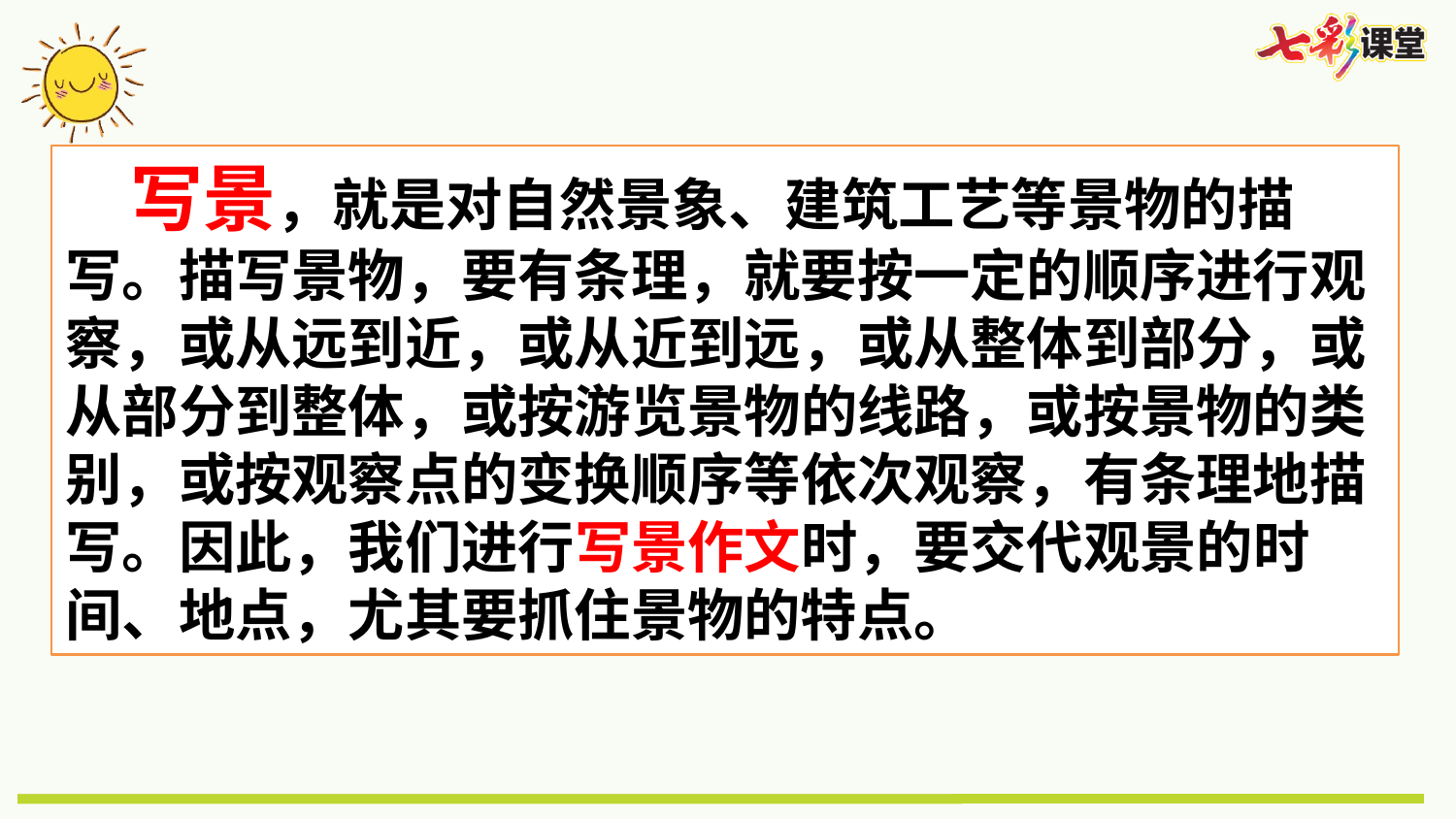

写景，就是对自然景象、建筑工艺等景物的描写。描写景物，要有条理，就要按一定的顺序进行观察，或从远到近，或从近到远，或从整体到部分，或从部分到整体，或按游览景物的线路，或按景物的类别，或按观察点的变换顺序等依次观察，有条理地描写。因此，我们进行写景作文时，要交代观景的时间、地点，尤其要抓住景物的特点。